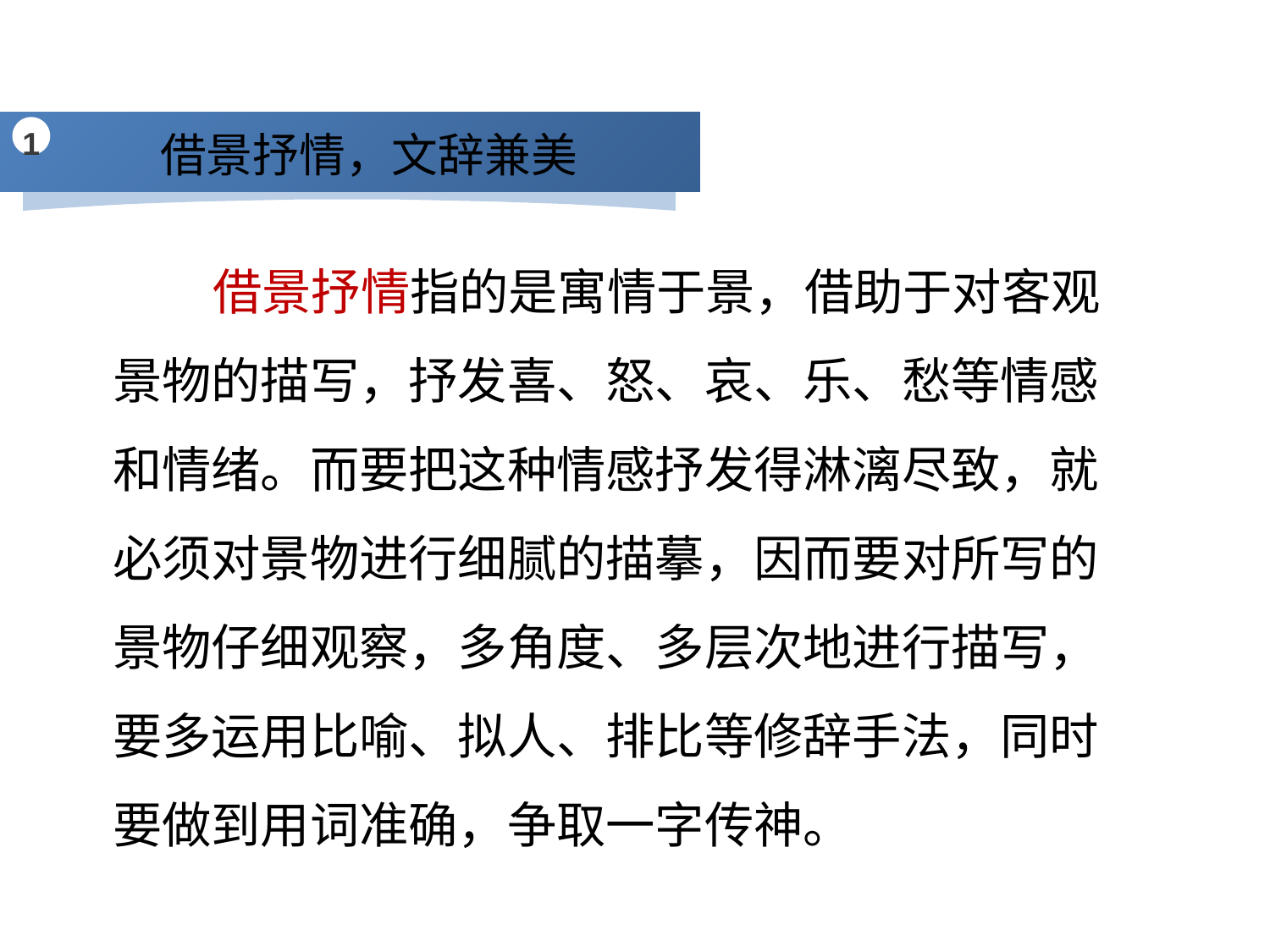

借景抒情，文辞兼美
1

借景抒情指的是寓情于景，借助于对客观景物的描写，抒发喜、怒、哀、乐、愁等情感和情绪。而要把这种情感抒发得淋漓尽致，就必须对景物进行细腻的描摹，因而要对所写的景物仔细观察，多角度、多层次地进行描写，要多运用比喻、拟人、排比等修辞手法，同时要做到用词准确，争取一字传神。